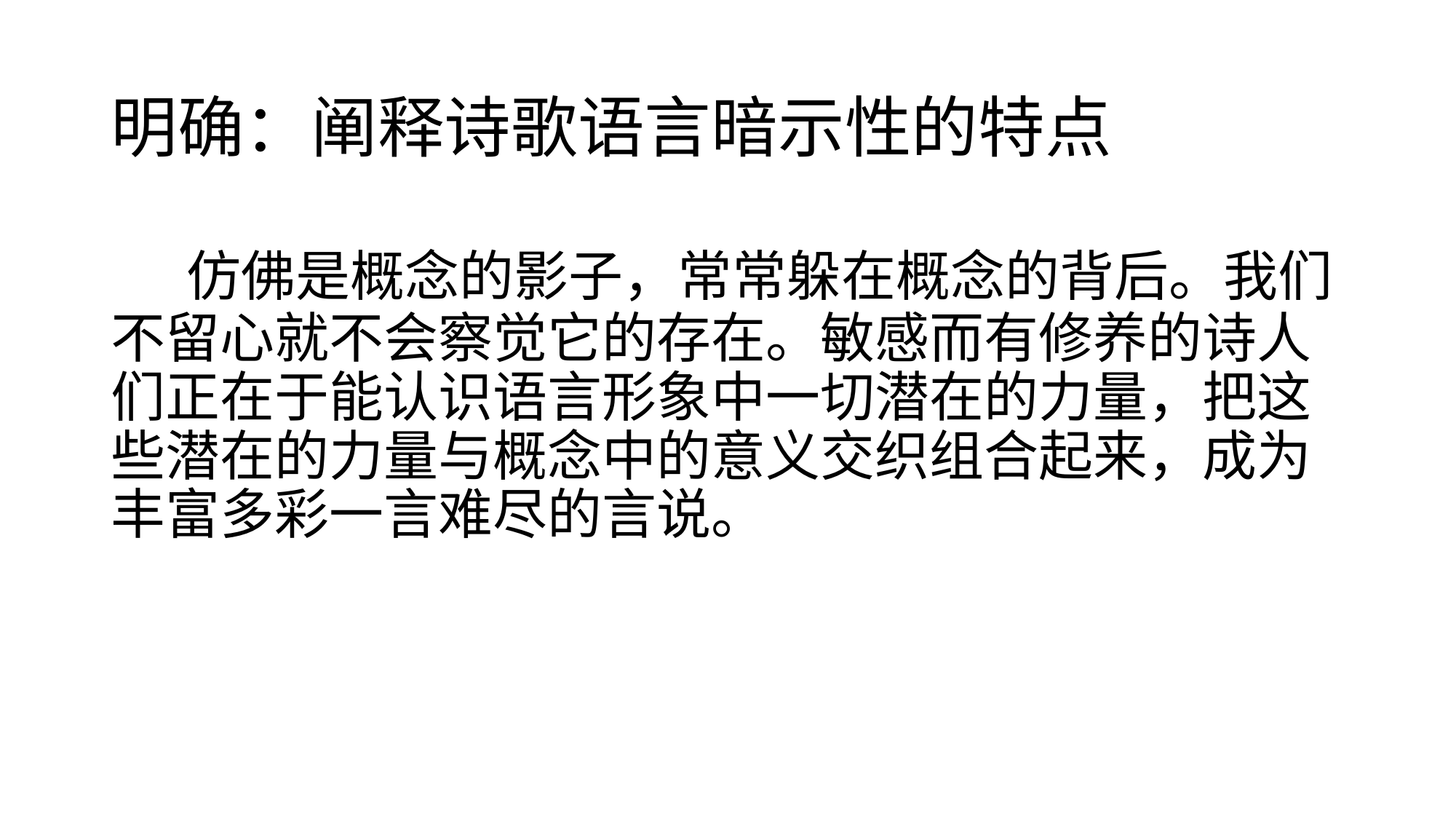

# 明确：阐释诗歌语言暗示性的特点 仿佛是概念的影子，常常躲在概念的背后。我们不留心就不会察觉它的存在。敏感而有修养的诗人们正在于能认识语言形象中一切潜在的力量，把这些潜在的力量与概念中的意义交织组合起来，成为丰富多彩一言难尽的言说。